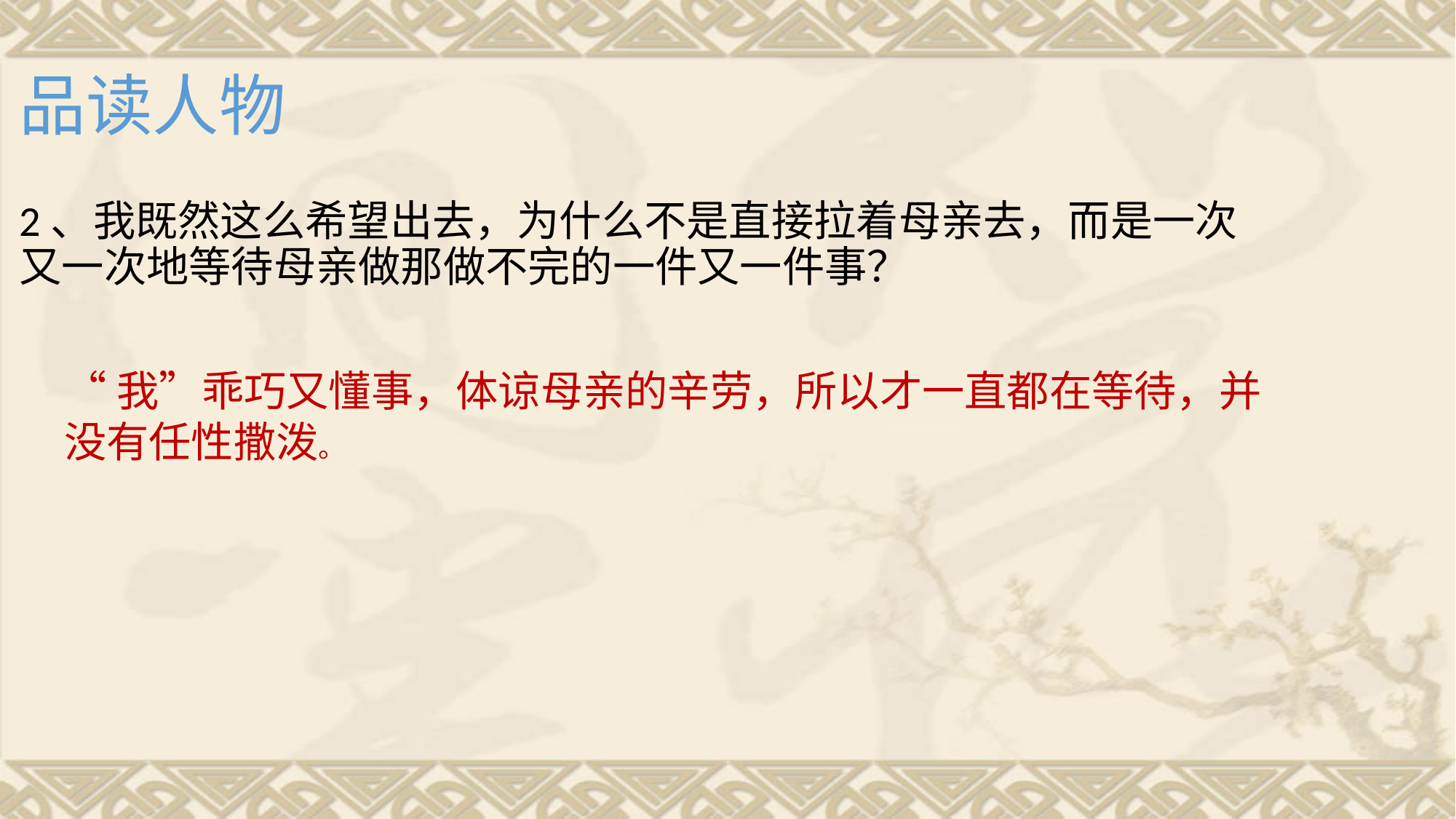

品读人物
2、我既然这么希望出去，为什么不是直接拉着母亲去，而是一次又一次地等待母亲做那做不完的一件又一件事？
“我”乖巧又懂事，体谅母亲的辛劳，所以才一直都在等待，并没有任性撒泼。